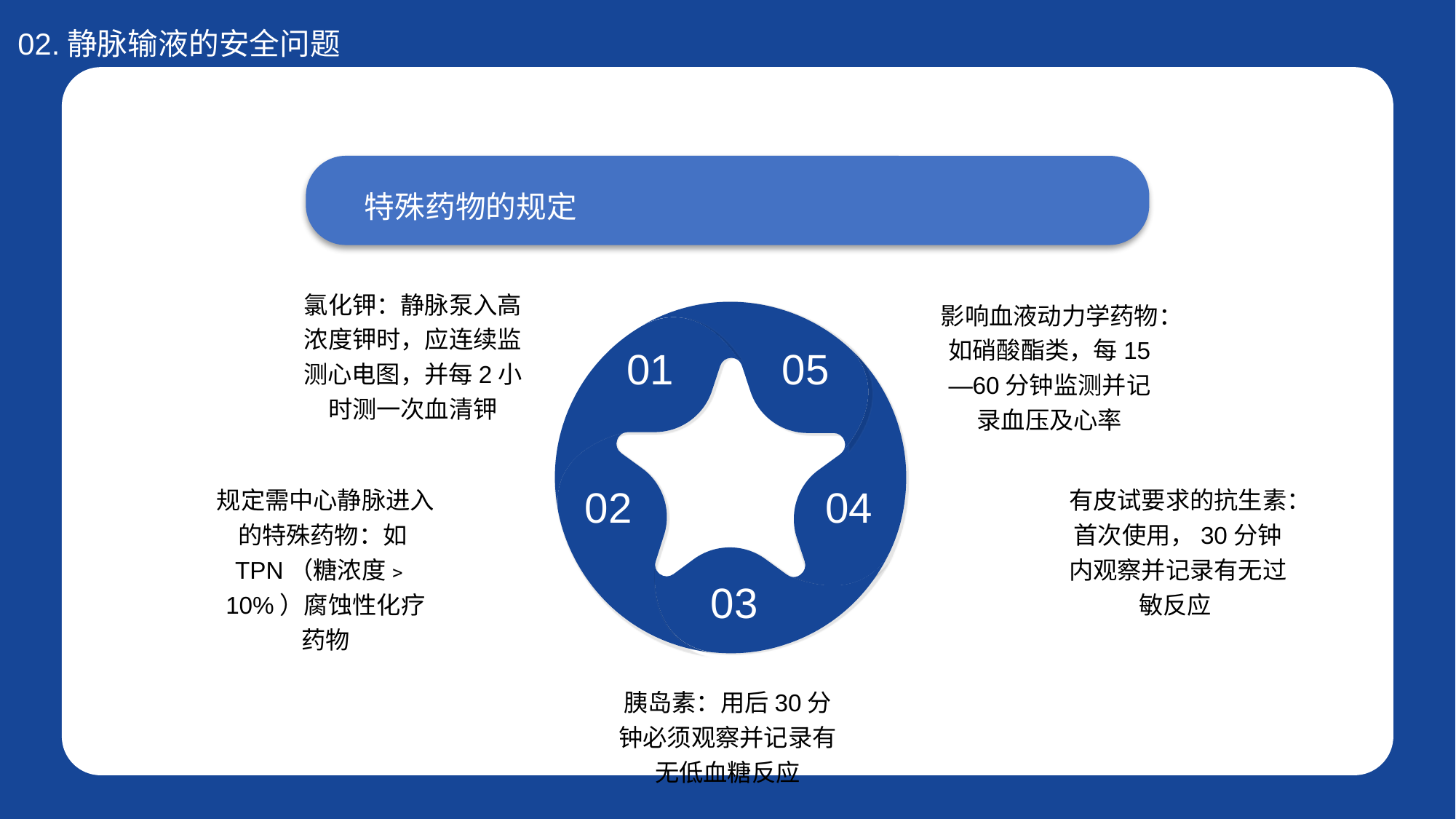

特殊药物的规定
氯化钾：静脉泵入高浓度钾时，应连续监测心电图，并每2小时测一次血清钾

01
05
02
04
03
影响血液动力学药物：如硝酸酯类，每15—60分钟监测并记录血压及心率
规定需中心静脉进入的特殊药物：如TPN（糖浓度﹥10%）腐蚀性化疗药物
有皮试要求的抗生素：首次使用，30分钟内观察并记录有无过敏反应
胰岛素：用后30分钟必须观察并记录有无低血糖反应